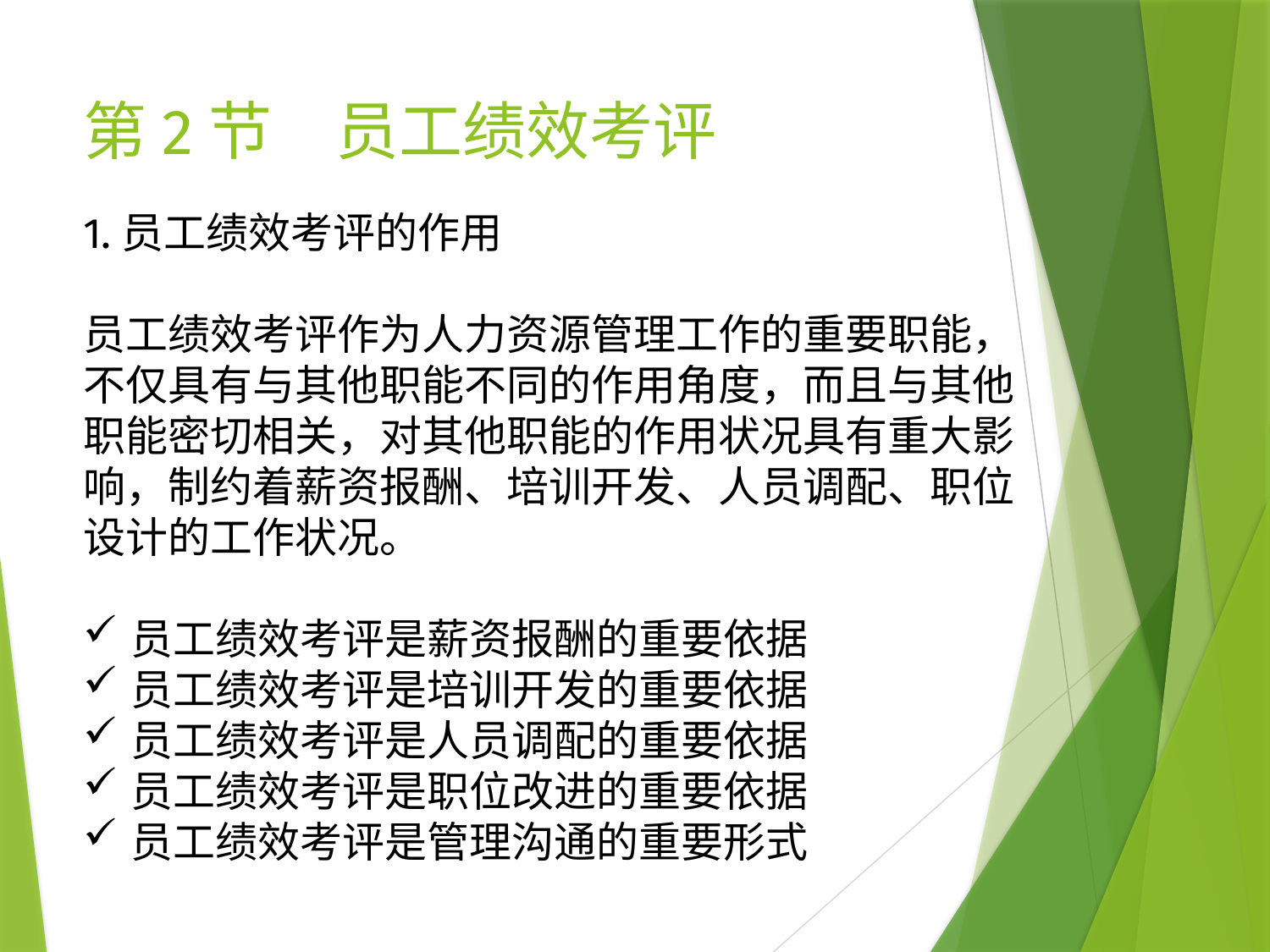

# 第2节　员工绩效考评
1.员工绩效考评的作用

员工绩效考评作为人力资源管理工作的重要职能，不仅具有与其他职能不同的作用角度，而且与其他职能密切相关，对其他职能的作用状况具有重大影响，制约着薪资报酬、培训开发、人员调配、职位设计的工作状况。

员工绩效考评是薪资报酬的重要依据
员工绩效考评是培训开发的重要依据
员工绩效考评是人员调配的重要依据
员工绩效考评是职位改进的重要依据
员工绩效考评是管理沟通的重要形式